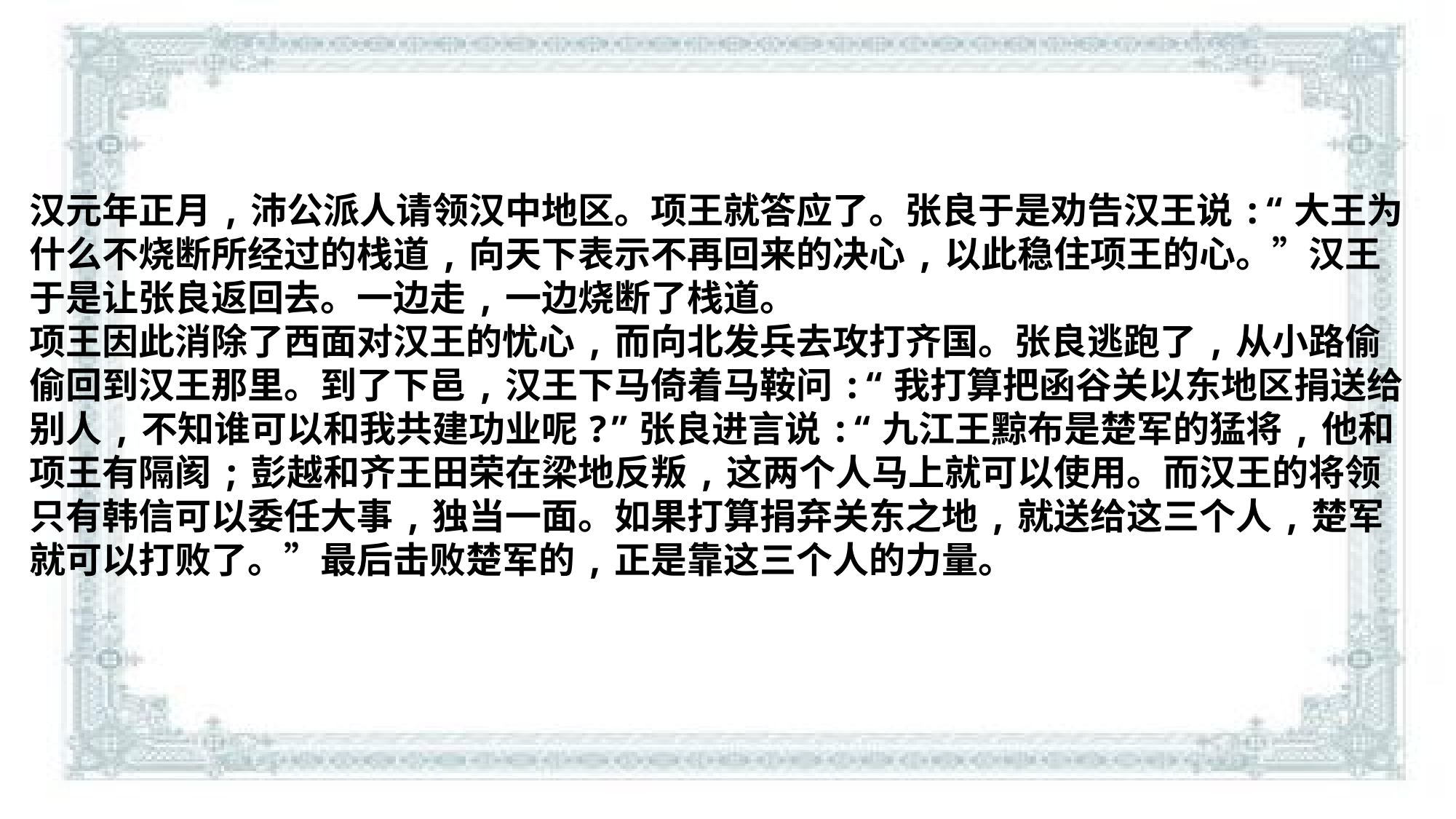

汉元年正月,沛公派人请领汉中地区。项王就答应了。张良于是劝告汉王说:“大王为什么不烧断所经过的栈道,向天下表示不再回来的决心,以此稳住项王的心。”汉王于是让张良返回去。一边走,一边烧断了栈道。
项王因此消除了西面对汉王的忧心,而向北发兵去攻打齐国。张良逃跑了,从小路偷偷回到汉王那里。到了下邑,汉王下马倚着马鞍问:“我打算把函谷关以东地区捐送给别人,不知谁可以和我共建功业呢?”张良进言说:“九江王黥布是楚军的猛将,他和项王有隔阂;彭越和齐王田荣在梁地反叛,这两个人马上就可以使用。而汉王的将领只有韩信可以委任大事,独当一面。如果打算捐弃关东之地,就送给这三个人,楚军就可以打败了。”最后击败楚军的,正是靠这三个人的力量。